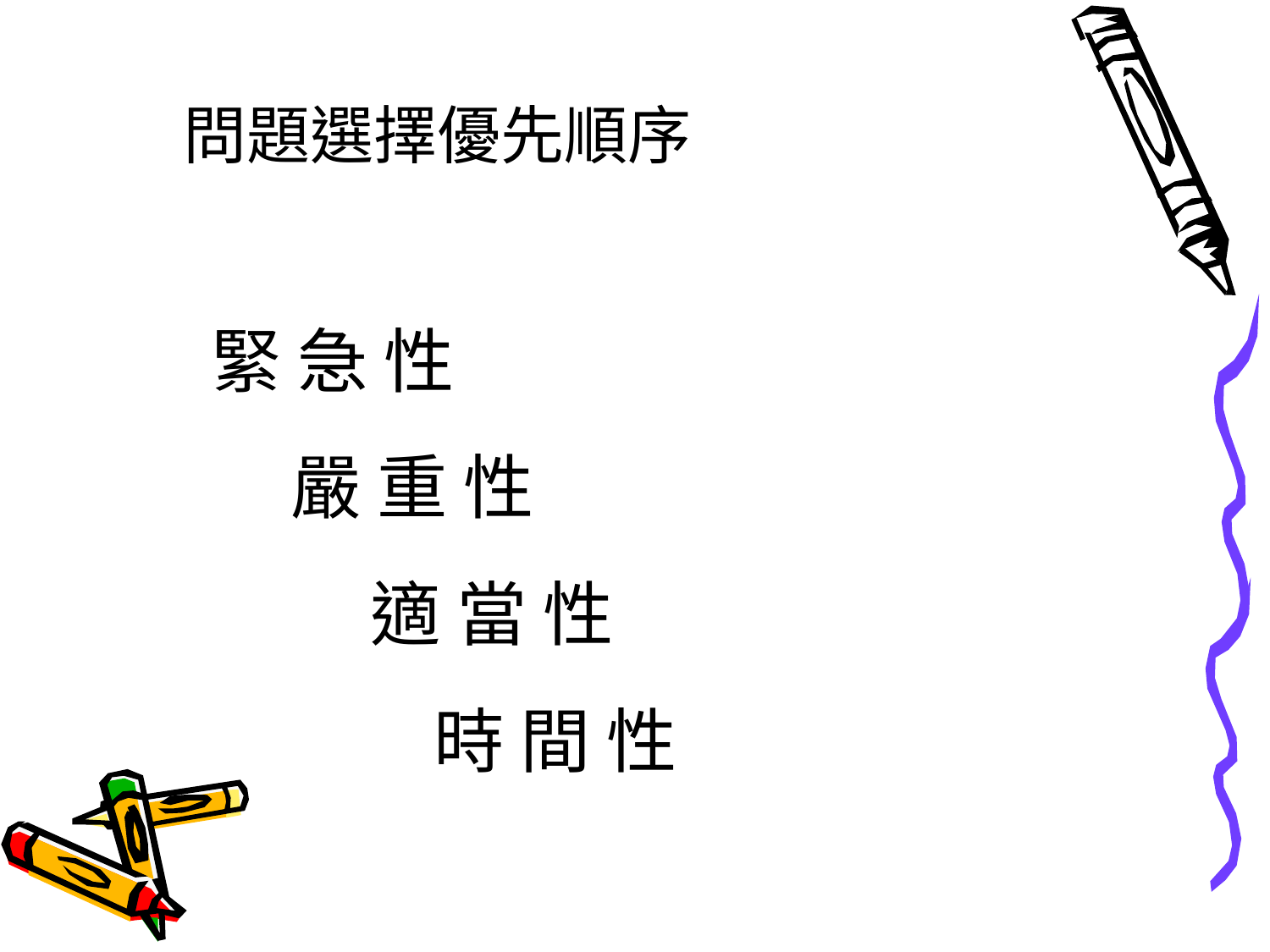

問題選擇優先順序
緊 急 性
    嚴 重 性
         適 當 性
             時 間 性